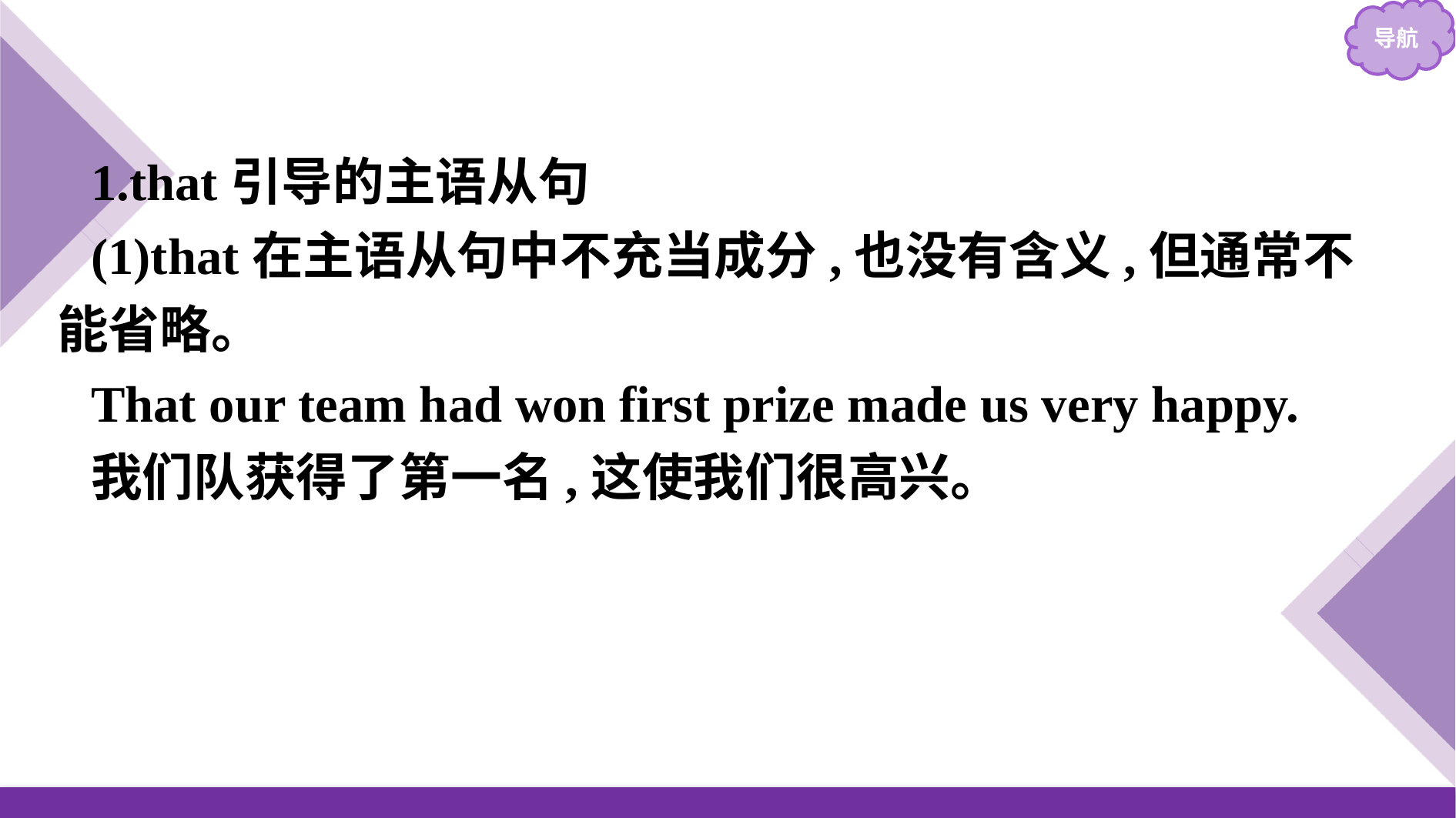

1.that引导的主语从句
(1)that在主语从句中不充当成分,也没有含义,但通常不能省略。
That our team had won first prize made us very happy.
我们队获得了第一名,这使我们很高兴。